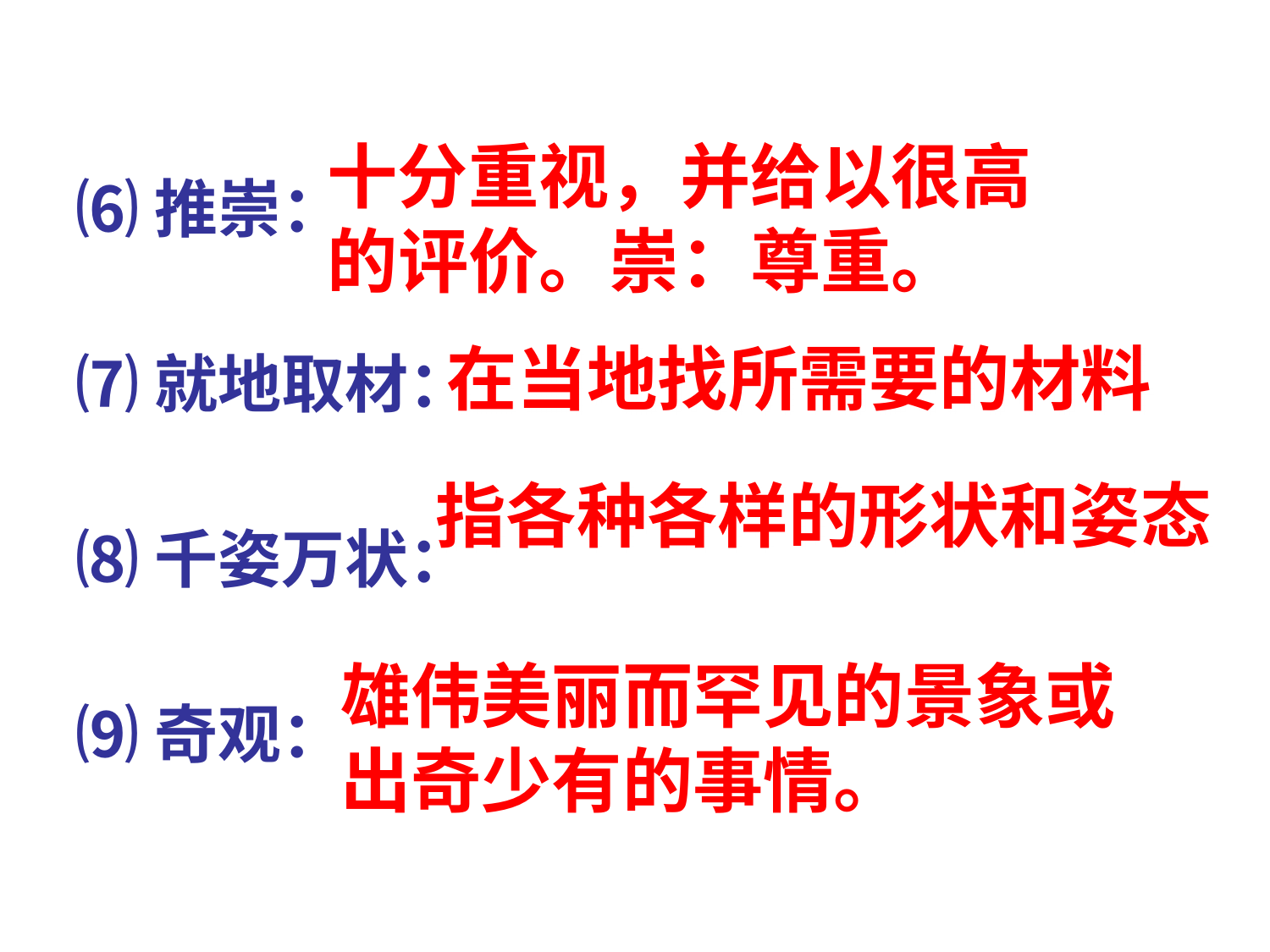

⑹推崇：
⑺就地取材：
⑻千姿万状：
⑼奇观：
十分重视，并给以很高的评价。崇：尊重。
在当地找所需要的材料
指各种各样的形状和姿态
雄伟美丽而罕见的景象或出奇少有的事情。